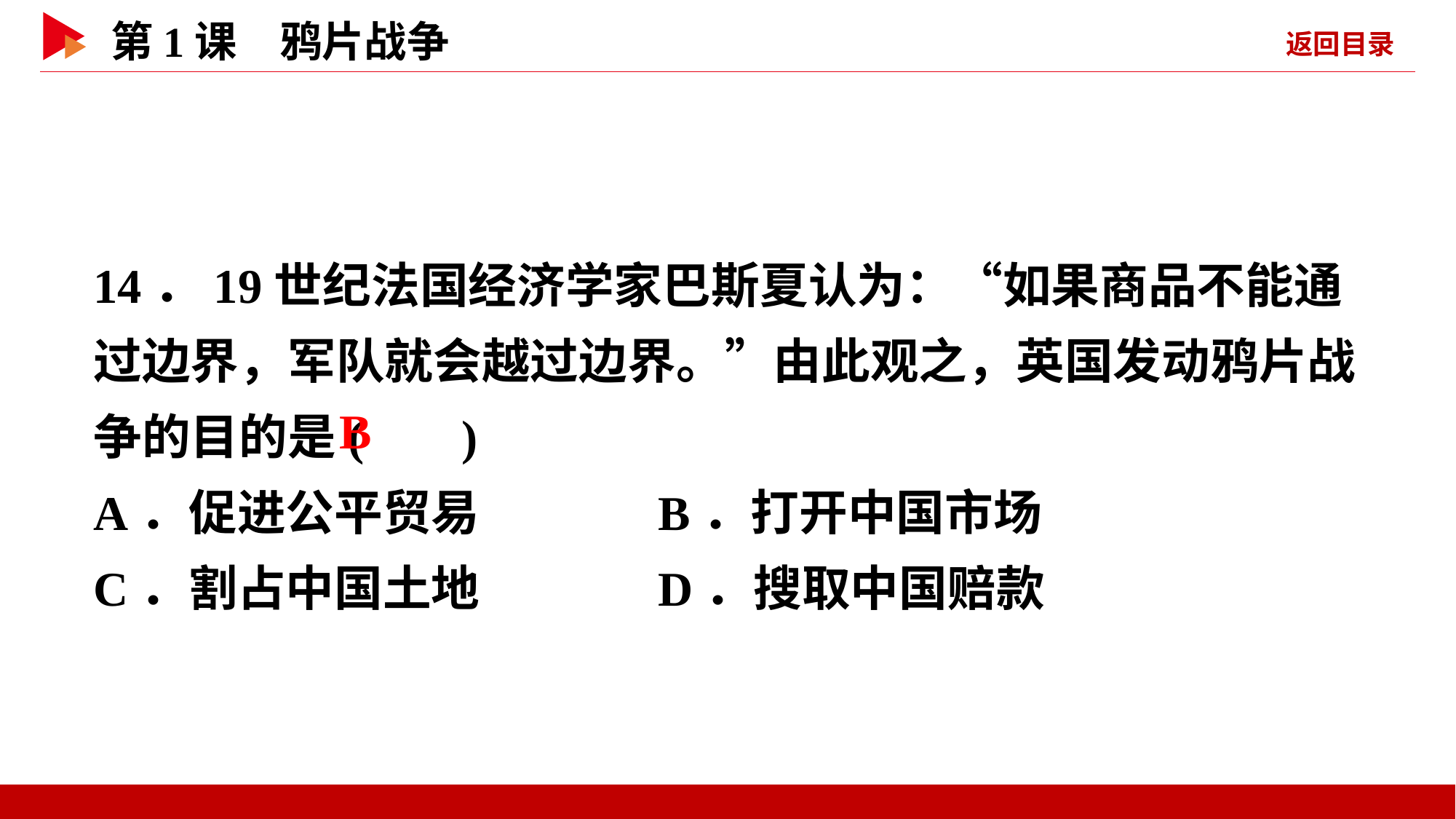

14．19世纪法国经济学家巴斯夏认为：“如果商品不能通过边界，军队就会越过边界。”由此观之，英国发动鸦片战争的目的是(        )
A．促进公平贸易               B．打开中国市场
C．割占中国土地               D．搜取中国赔款
   B